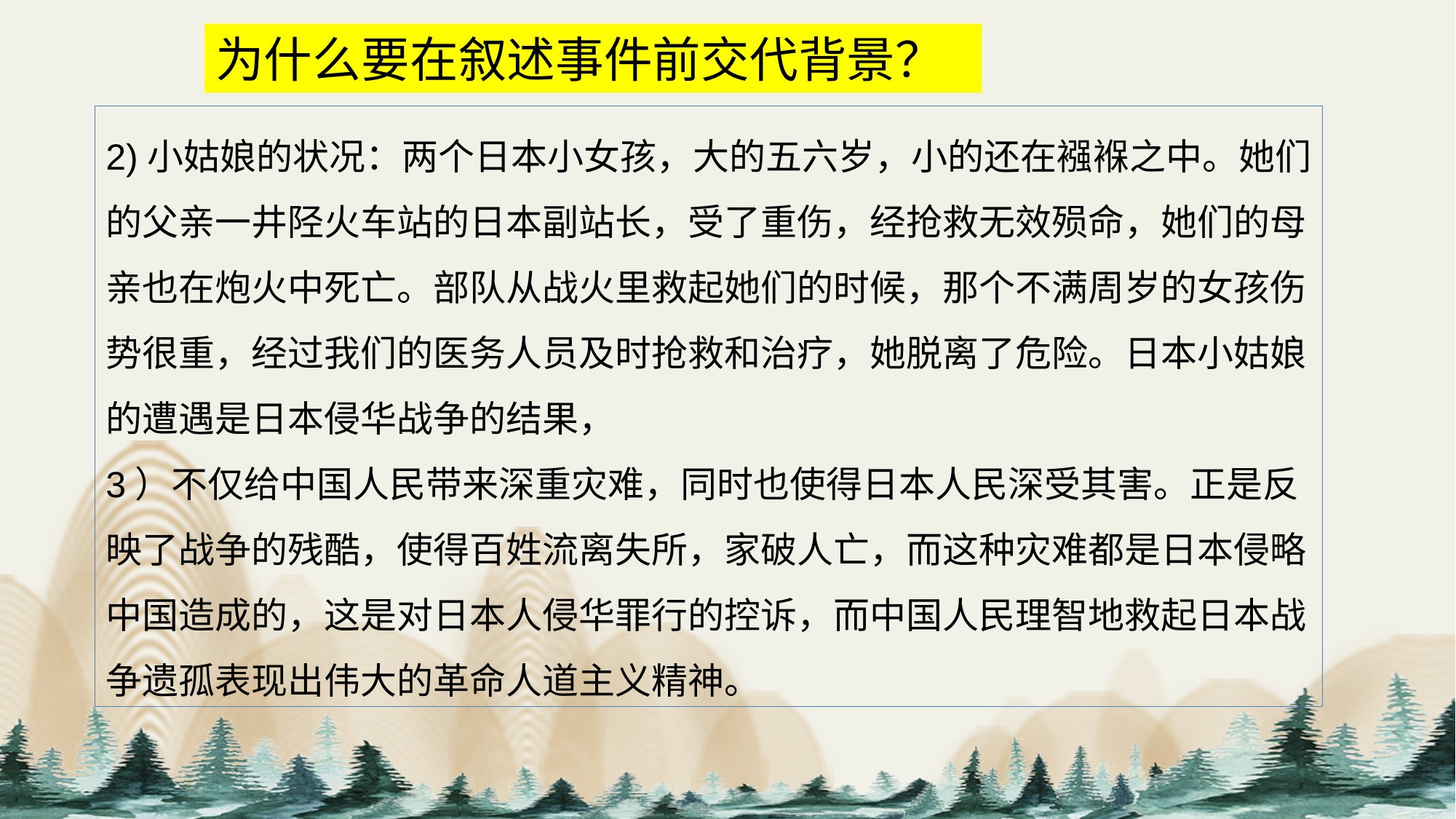

为什么要在叙述事件前交代背景？
2)小姑娘的状况：两个日本小女孩，大的五六岁，小的还在襁褓之中。她们的父亲一井陉火车站的日本副站长，受了重伤，经抢救无效殒命，她们的母亲也在炮火中死亡。部队从战火里救起她们的时候，那个不满周岁的女孩伤势很重，经过我们的医务人员及时抢救和治疗，她脱离了危险。日本小姑娘的遭遇是日本侵华战争的结果，
3）不仅给中国人民带来深重灾难，同时也使得日本人民深受其害。正是反映了战争的残酷，使得百姓流离失所，家破人亡，而这种灾难都是日本侵略中国造成的，这是对日本人侵华罪行的控诉，而中国人民理智地救起日本战争遗孤表现出伟大的革命人道主义精神。